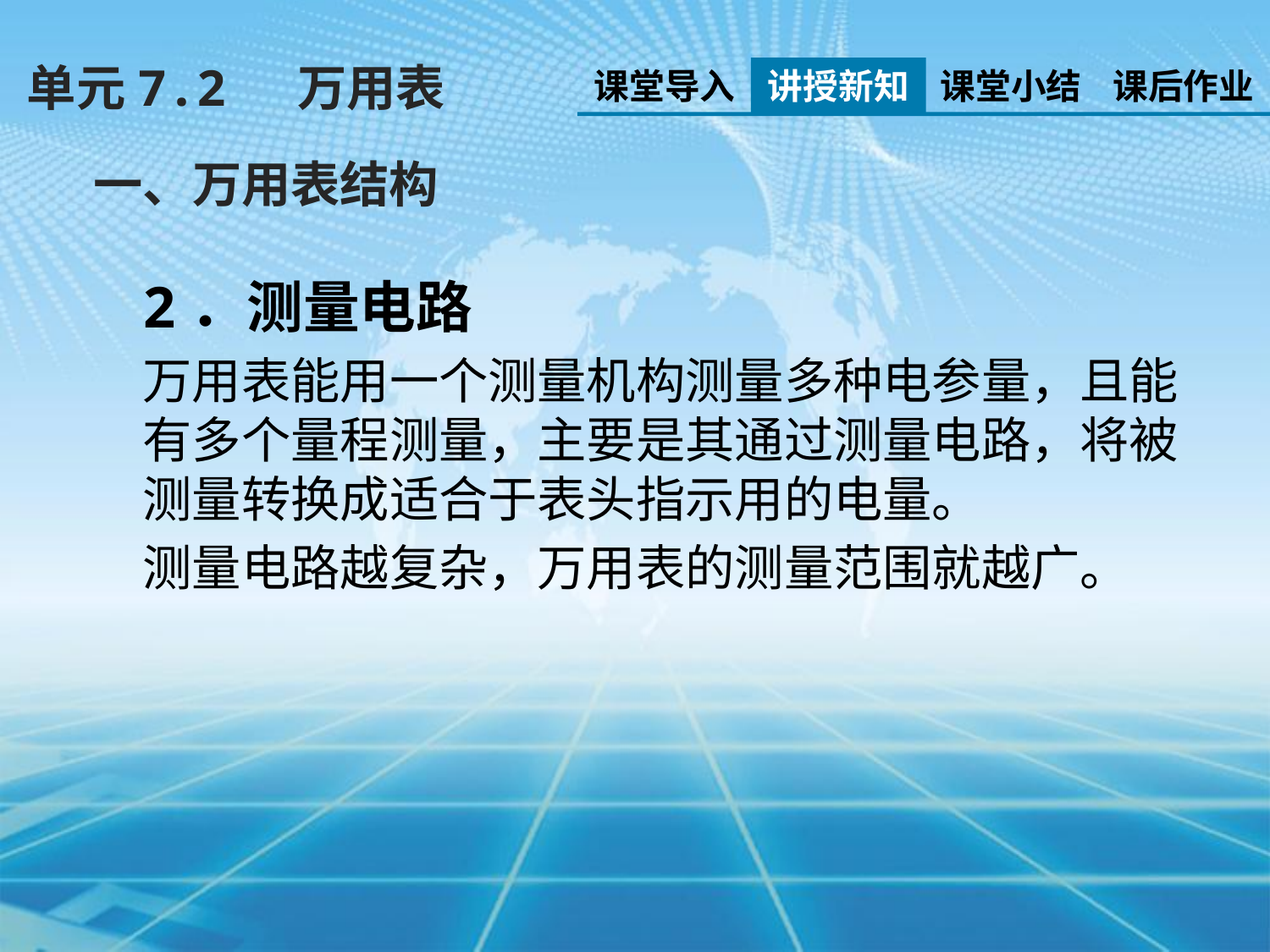

单元7.2  万用表
课堂导入
讲授新知
课堂小结
课后作业
一、万用表结构
2．测量电路
万用表能用一个测量机构测量多种电参量，且能有多个量程测量，主要是其通过测量电路，将被测量转换成适合于表头指示用的电量。
测量电路越复杂，万用表的测量范围就越广。